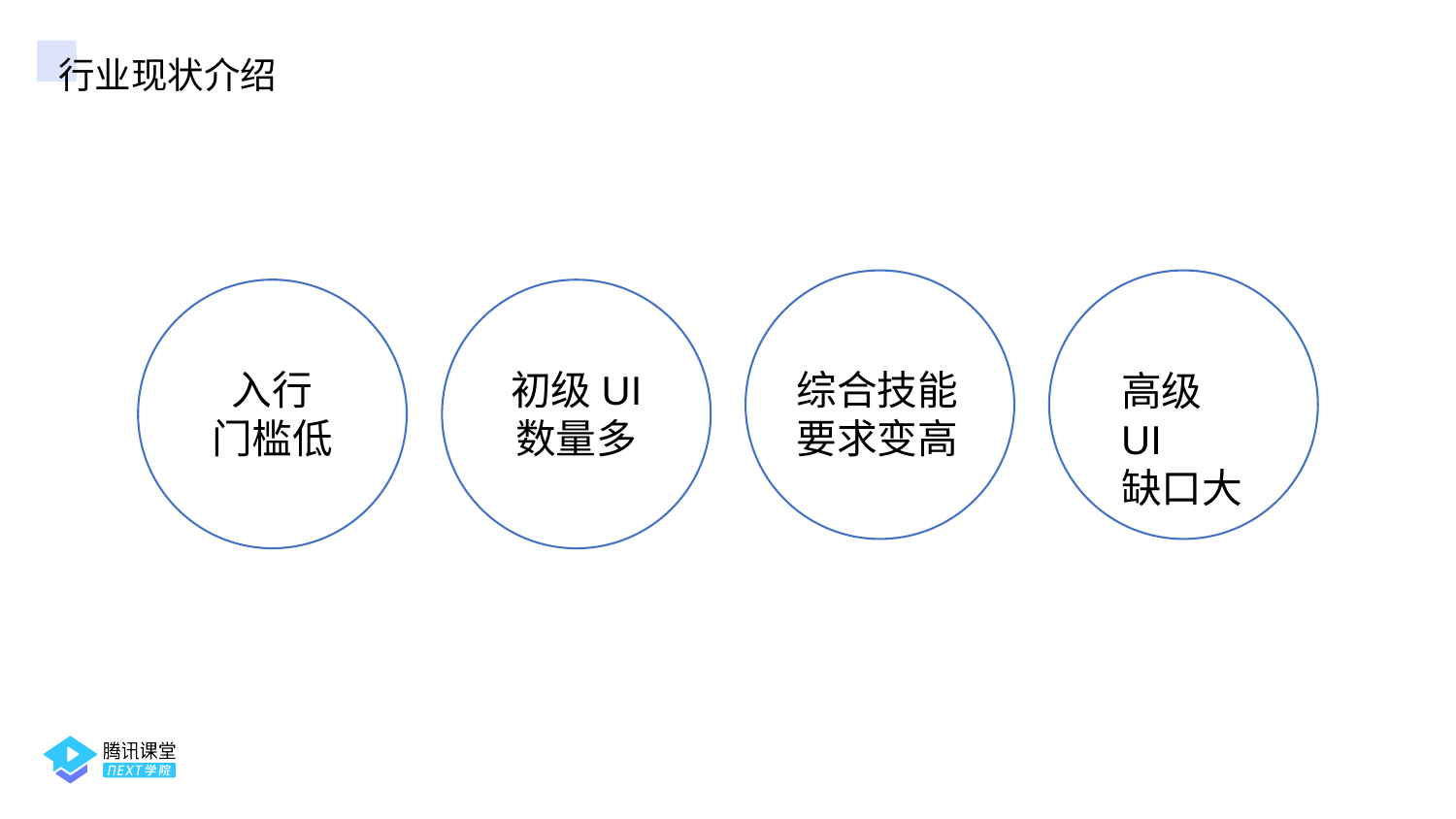

行业现状介绍

入行
门槛低
初级UI
数量多
综合技能要求变高
高级UI
缺口大